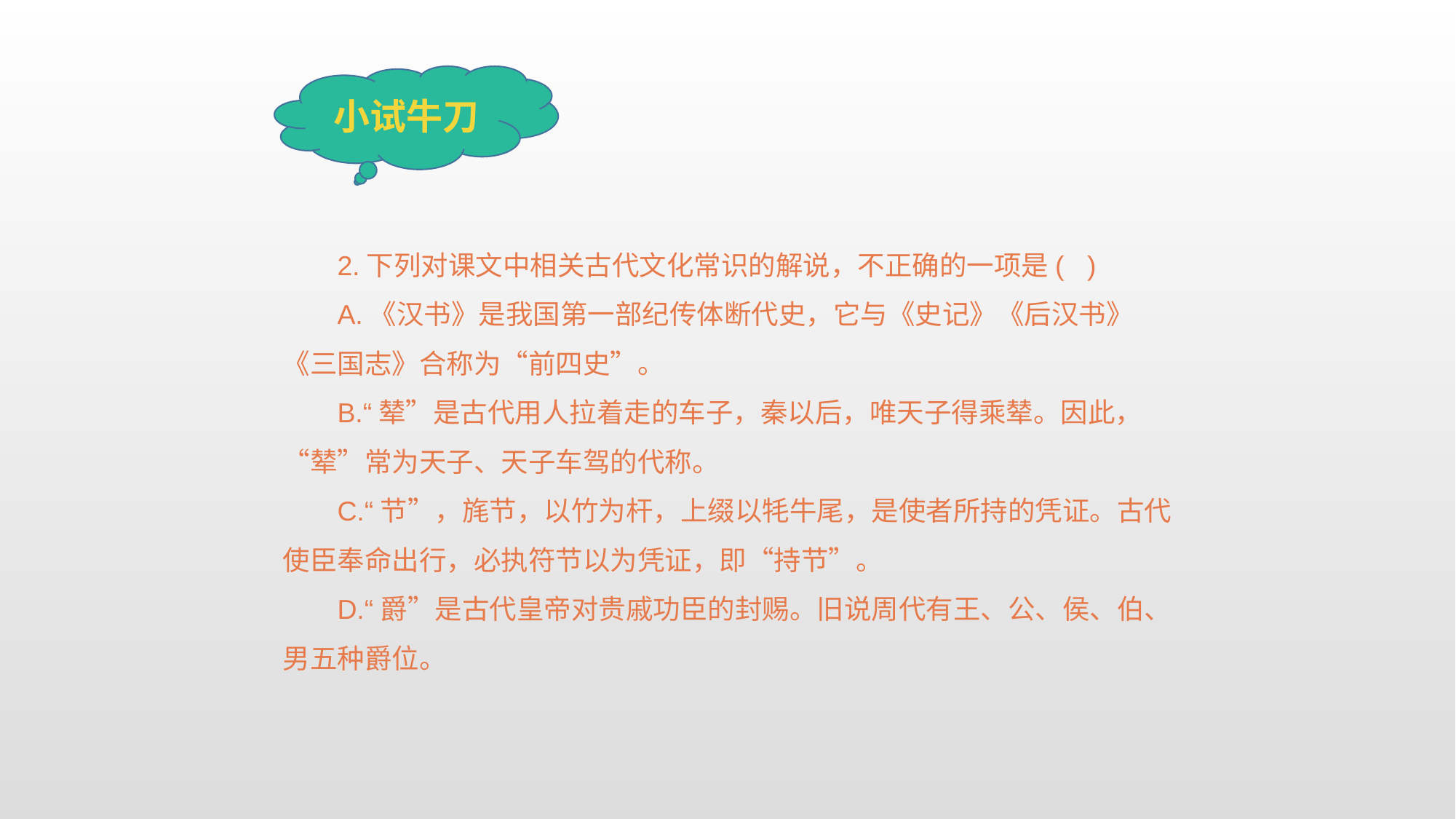

小试牛刀
2.下列对课文中相关古代文化常识的解说，不正确的一项是(   )
A.《汉书》是我国第一部纪传体断代史，它与《史记》《后汉书》《三国志》合称为“前四史”。
B.“辇”是古代用人拉着走的车子，秦以后，唯天子得乘辇。因此，“辇”常为天子、天子车驾的代称。
C.“节”，旄节，以竹为杆，上缀以牦牛尾，是使者所持的凭证。古代使臣奉命出行，必执符节以为凭证，即“持节”。
D.“爵”是古代皇帝对贵戚功臣的封赐。旧说周代有王、公、侯、伯、男五种爵位。